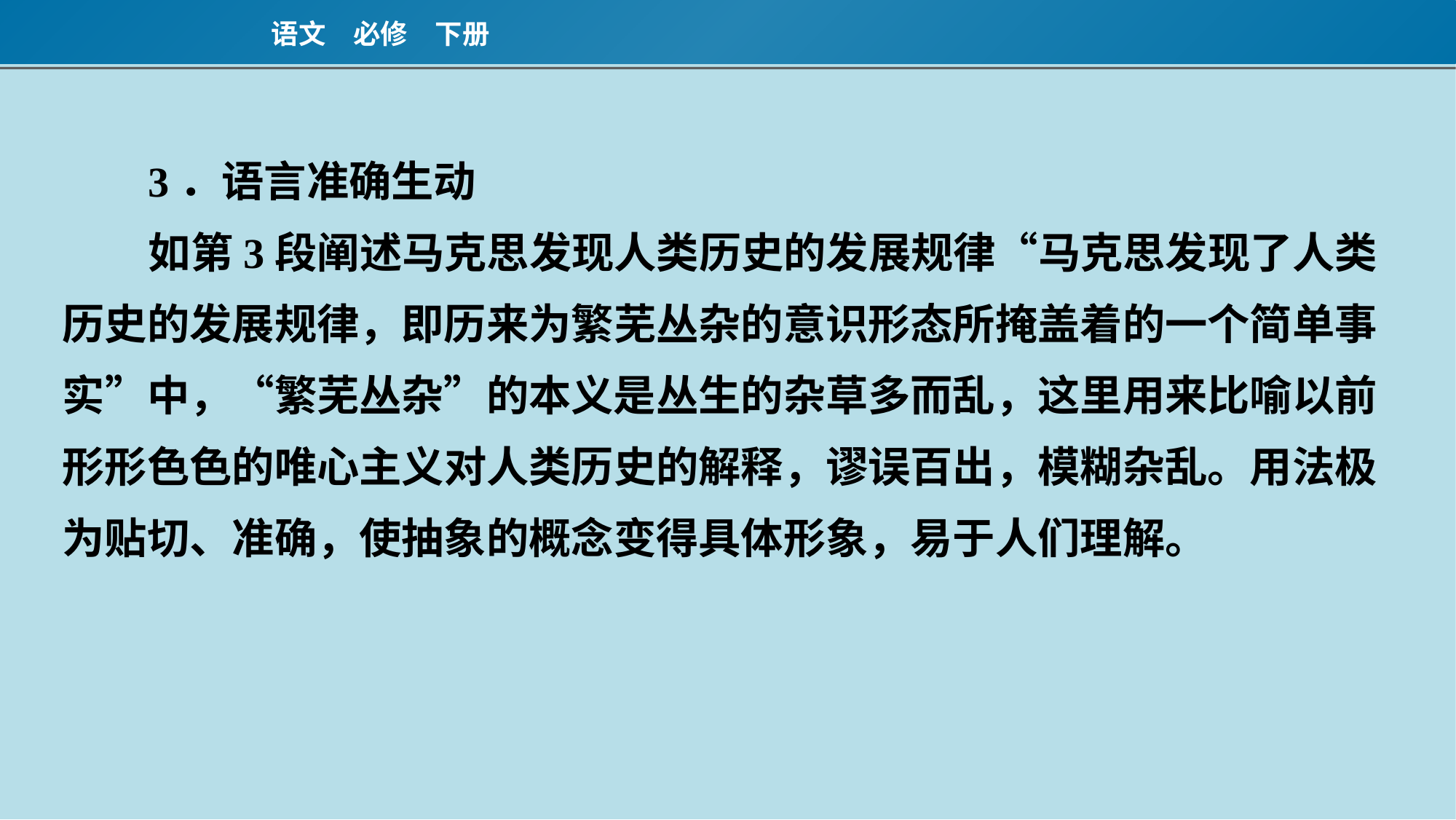

3．语言准确生动
如第3段阐述马克思发现人类历史的发展规律“马克思发现了人类历史的发展规律，即历来为繁芜丛杂的意识形态所掩盖着的一个简单事实”中，“繁芜丛杂”的本义是丛生的杂草多而乱，这里用来比喻以前形形色色的唯心主义对人类历史的解释，谬误百出，模糊杂乱。用法极为贴切、准确，使抽象的概念变得具体形象，易于人们理解。